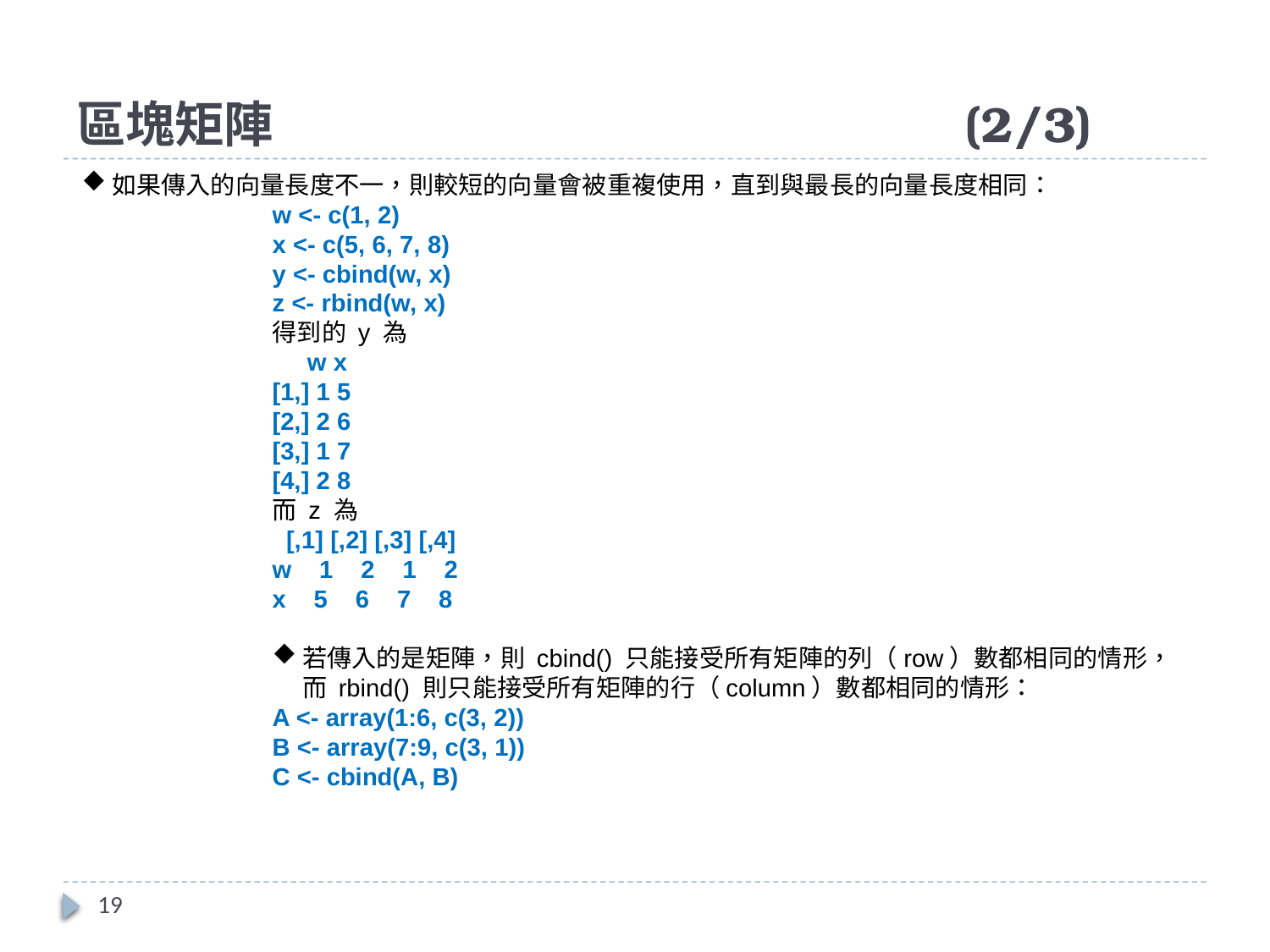

# 區塊矩陣						(2/3)
如果傳入的向量長度不一，則較短的向量會被重複使用，直到與最長的向量長度相同：
w <- c(1, 2)
x <- c(5, 6, 7, 8)
y <- cbind(w, x)
z <- rbind(w, x)
得到的 y 為
     w x
[1,] 1 5
[2,] 2 6
[3,] 1 7
[4,] 2 8
而 z 為
  [,1] [,2] [,3] [,4]
w    1    2    1    2
x    5    6    7    8

若傳入的是矩陣，則 cbind() 只能接受所有矩陣的列（row）數都相同的情形，而 rbind() 則只能接受所有矩陣的行（column）數都相同的情形：
A <- array(1:6, c(3, 2))
B <- array(7:9, c(3, 1))
C <- cbind(A, B)
19